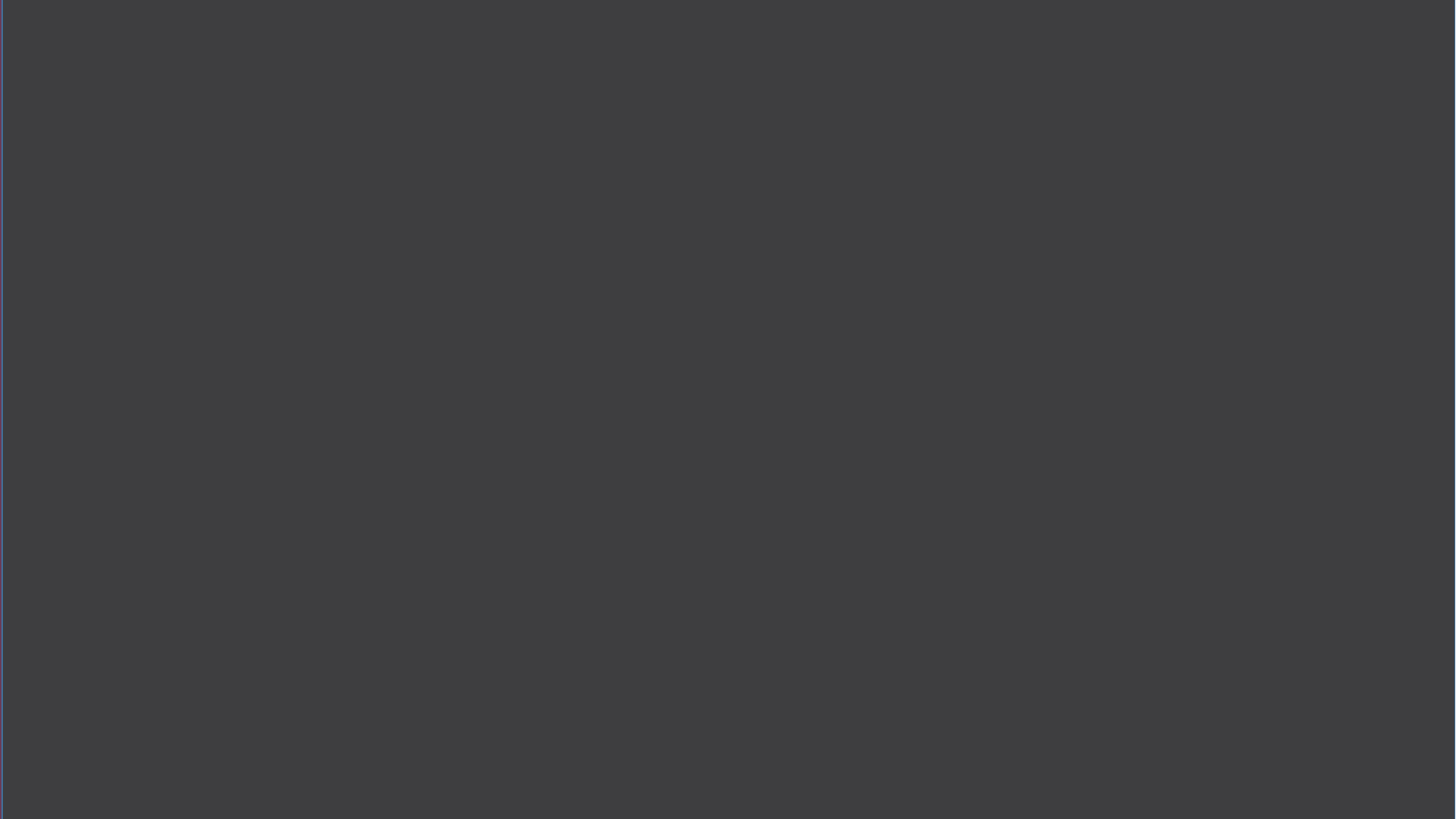

这是我的一个
练手PPT
这是我的一个

练手PPT

我有较强的
 HELLO
大家好！
我的名字叫淡忘
一个大二的在校生
计算机

操作能力
大家好

 HELLO
我的名字叫淡忘
一个大二的在校生